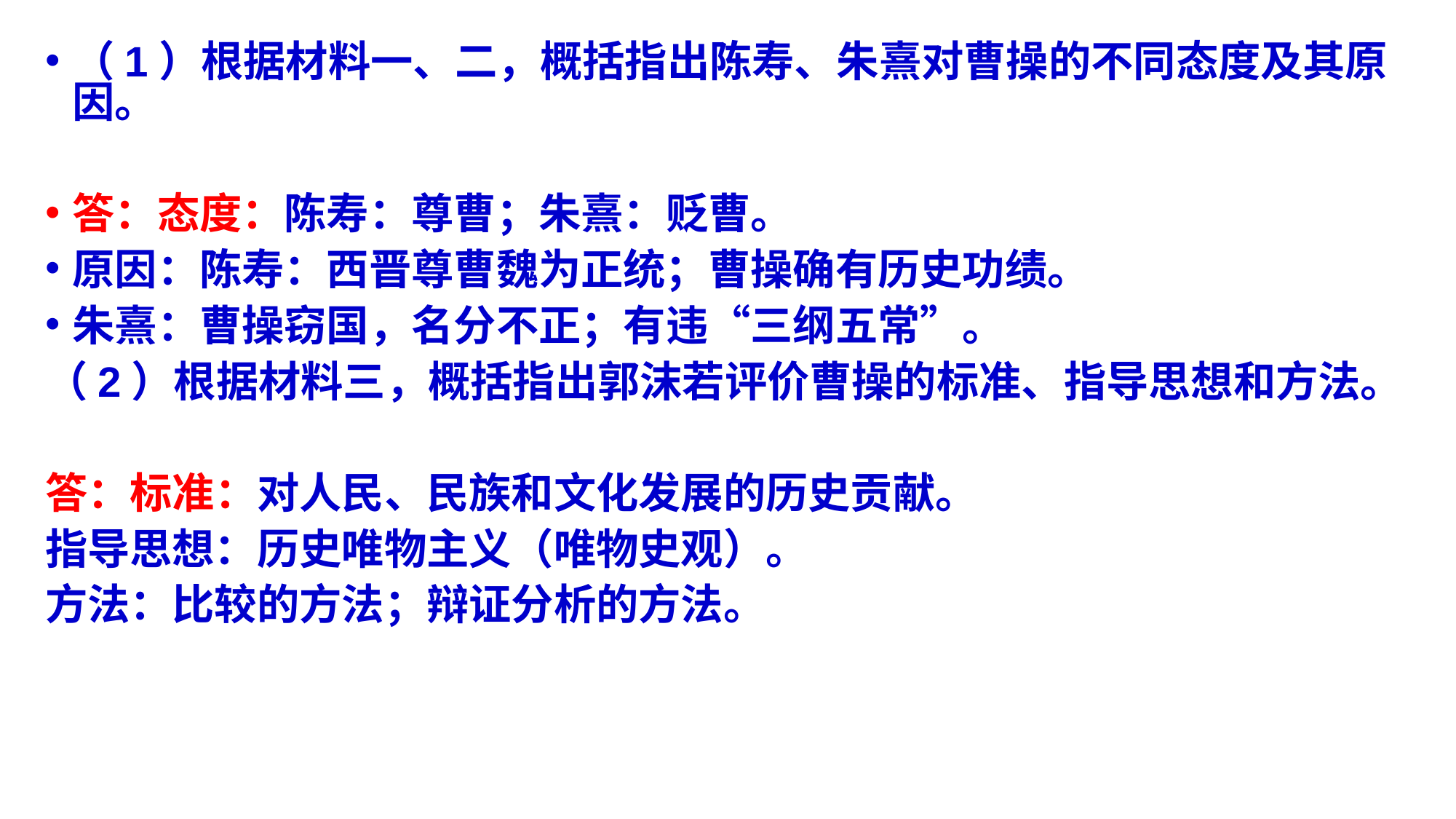

（1）根据材料一、二，概括指出陈寿、朱熹对曹操的不同态度及其原因。

答：态度：陈寿：尊曹；朱熹：贬曹。
原因：陈寿：西晋尊曹魏为正统；曹操确有历史功绩。
朱熹：曹操窃国，名分不正；有违“三纲五常”。
（2）根据材料三，概括指出郭沫若评价曹操的标准、指导思想和方法。

答：标准：对人民、民族和文化发展的历史贡献。
指导思想：历史唯物主义（唯物史观）。
方法：比较的方法；辩证分析的方法。